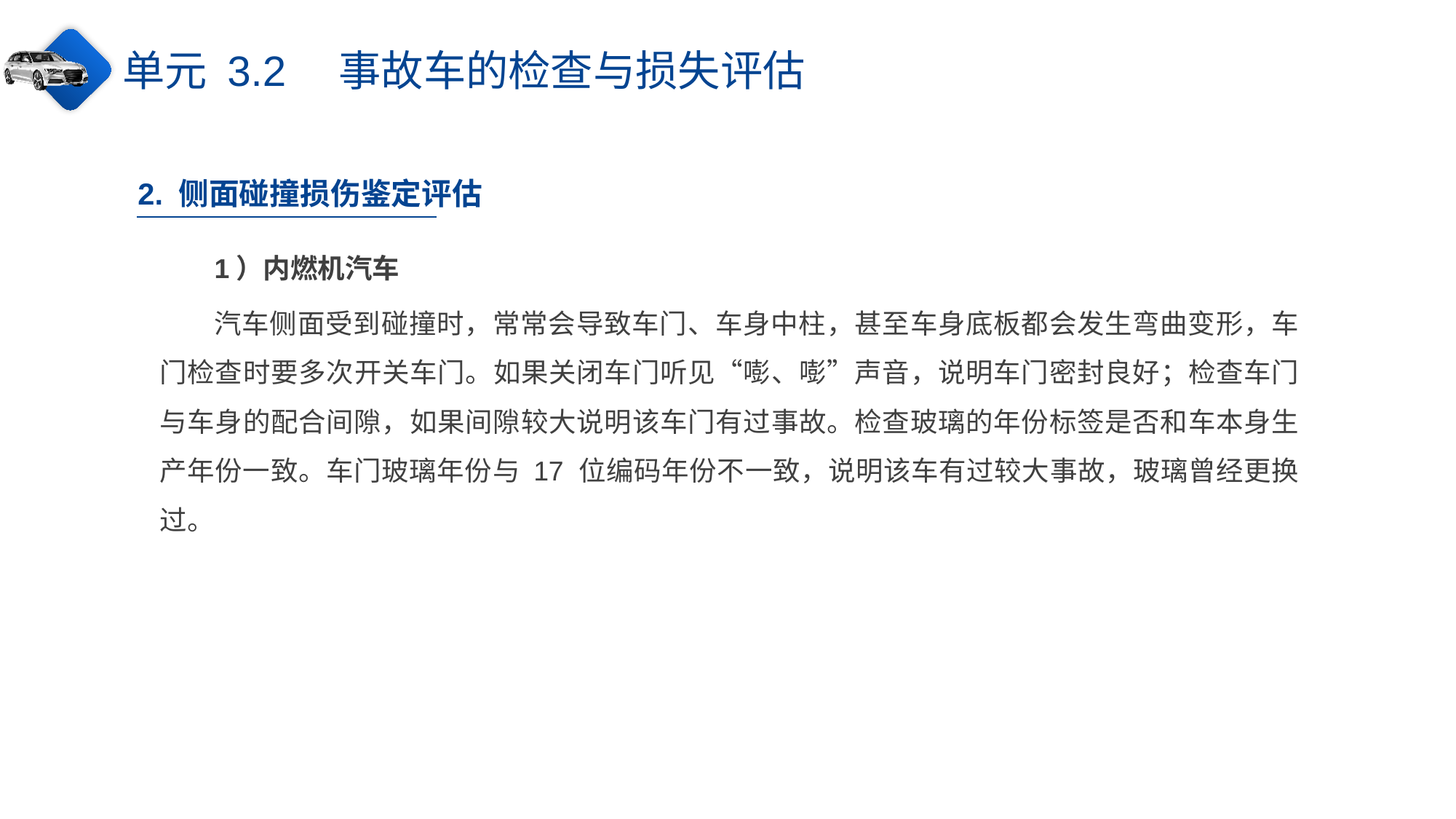

单元 3.2　事故车的检查与损失评估
2. 侧面碰撞损伤鉴定评估
1）内燃机汽车
汽车侧面受到碰撞时，常常会导致车门、车身中柱，甚至车身底板都会发生弯曲变形，车门检查时要多次开关车门。如果关闭车门听见“嘭、嘭”声音，说明车门密封良好；检查车门与车身的配合间隙，如果间隙较大说明该车门有过事故。检查玻璃的年份标签是否和车本身生产年份一致。车门玻璃年份与 17 位编码年份不一致，说明该车有过较大事故，玻璃曾经更换过。